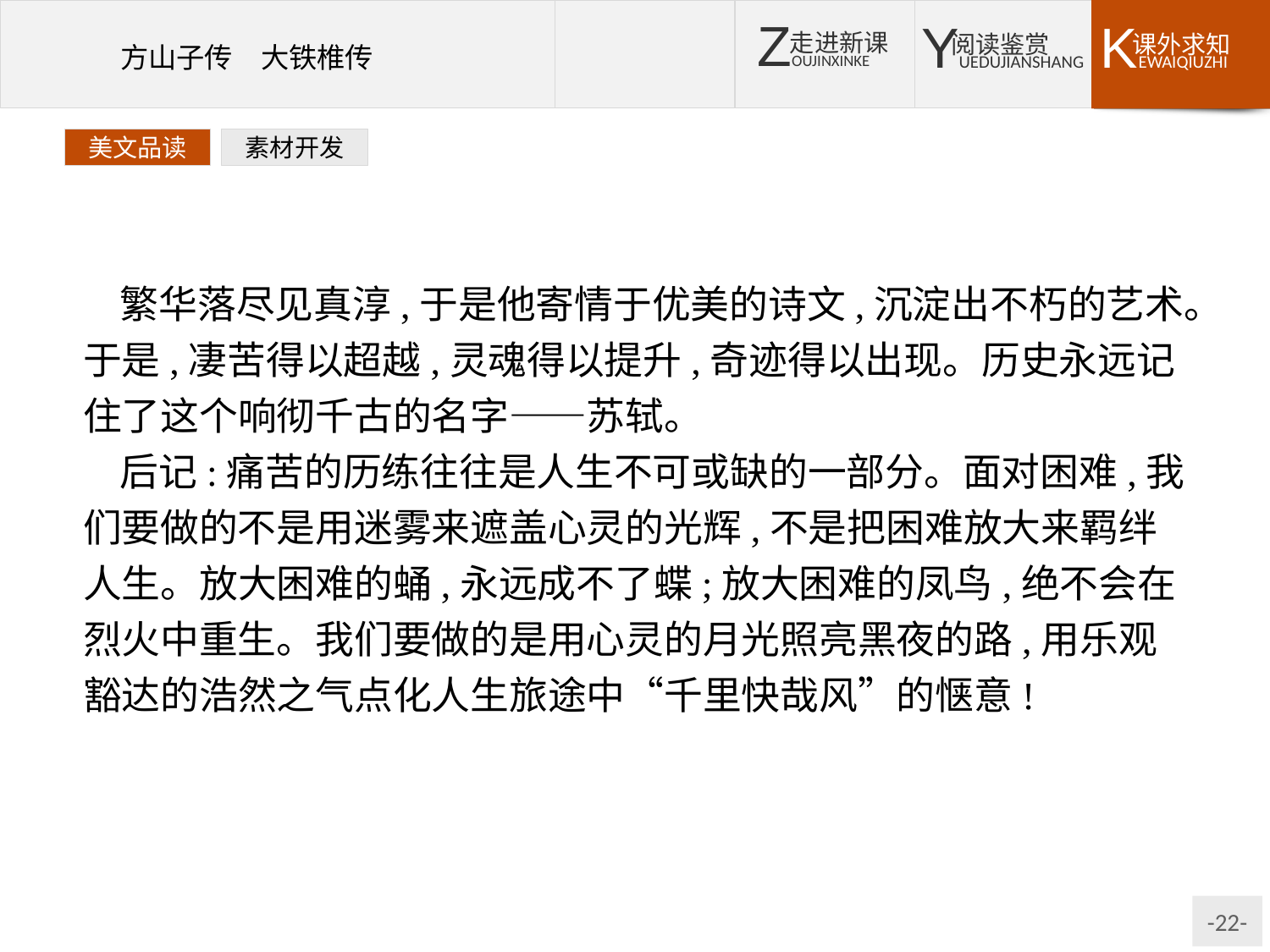

美文品读
素材开发
繁华落尽见真淳,于是他寄情于优美的诗文,沉淀出不朽的艺术。于是,凄苦得以超越,灵魂得以提升,奇迹得以出现。历史永远记住了这个响彻千古的名字——苏轼。
后记:痛苦的历练往往是人生不可或缺的一部分。面对困难,我们要做的不是用迷雾来遮盖心灵的光辉,不是把困难放大来羁绊人生。放大困难的蛹,永远成不了蝶;放大困难的凤鸟,绝不会在烈火中重生。我们要做的是用心灵的月光照亮黑夜的路,用乐观豁达的浩然之气点化人生旅途中“千里快哉风”的惬意!